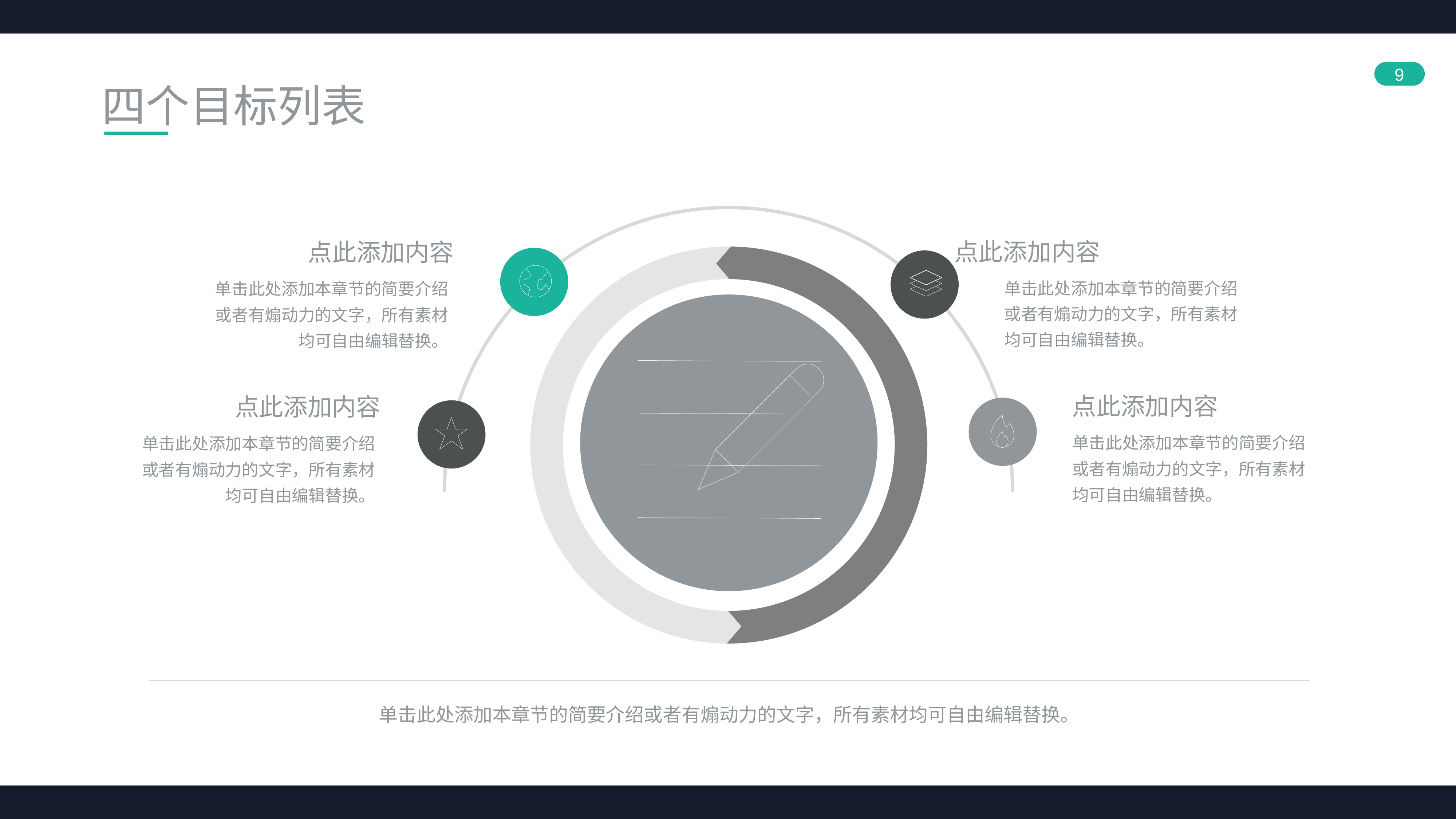

四个目标列表

点此添加内容
点此添加内容

单击此处添加本章节的简要介绍或者有煽动力的文字，所有素材均可自由编辑替换。
单击此处添加本章节的简要介绍或者有煽动力的文字，所有素材均可自由编辑替换。

点此添加内容
点此添加内容

单击此处添加本章节的简要介绍或者有煽动力的文字，所有素材均可自由编辑替换。
单击此处添加本章节的简要介绍或者有煽动力的文字，所有素材均可自由编辑替换。
单击此处添加本章节的简要介绍或者有煽动力的文字，所有素材均可自由编辑替换。